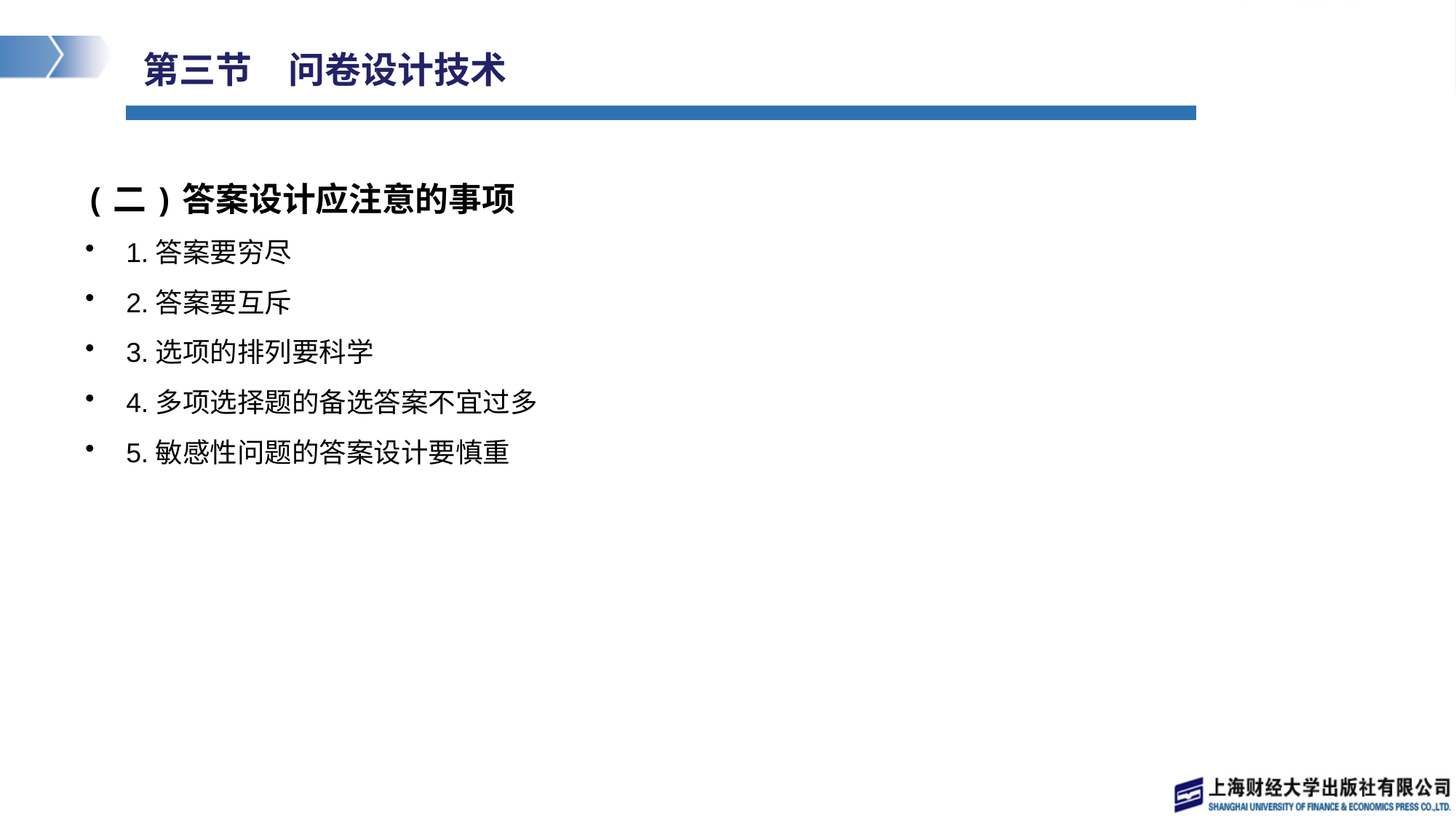

# 第三节　问卷设计技术
(二)答案设计应注意的事项
1.答案要穷尽
2.答案要互斥
3.选项的排列要科学
4.多项选择题的备选答案不宜过多
5.敏感性问题的答案设计要慎重